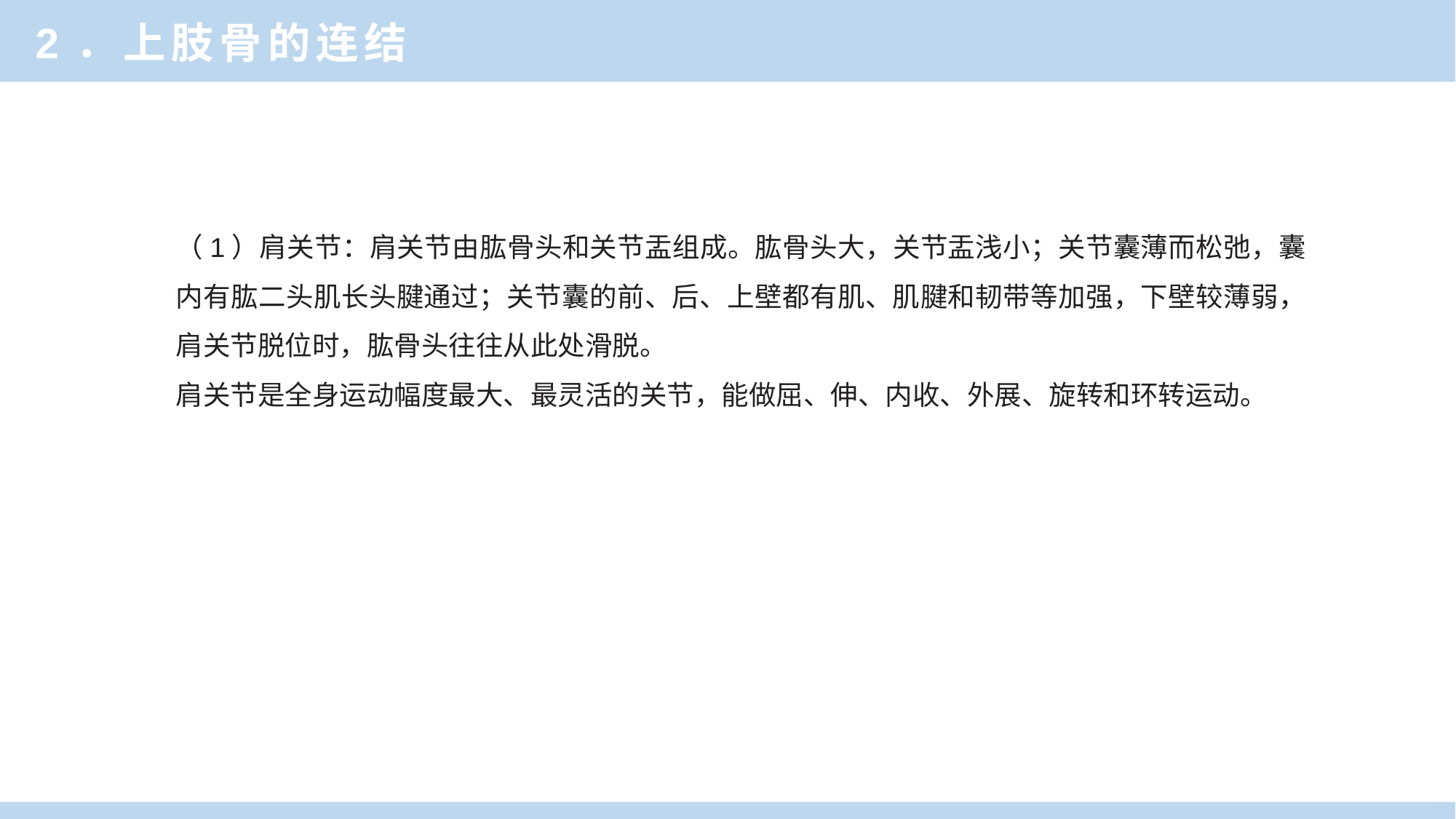

2．上肢骨的连结

（1）肩关节：肩关节由肱骨头和关节盂组成。肱骨头大，关节盂浅小；关节囊薄而松弛，囊内有肱二头肌长头腱通过；关节囊的前、后、上壁都有肌、肌腱和韧带等加强，下壁较薄弱，肩关节脱位时，肱骨头往往从此处滑脱。
肩关节是全身运动幅度最大、最灵活的关节，能做屈、伸、内收、外展、旋转和环转运动。